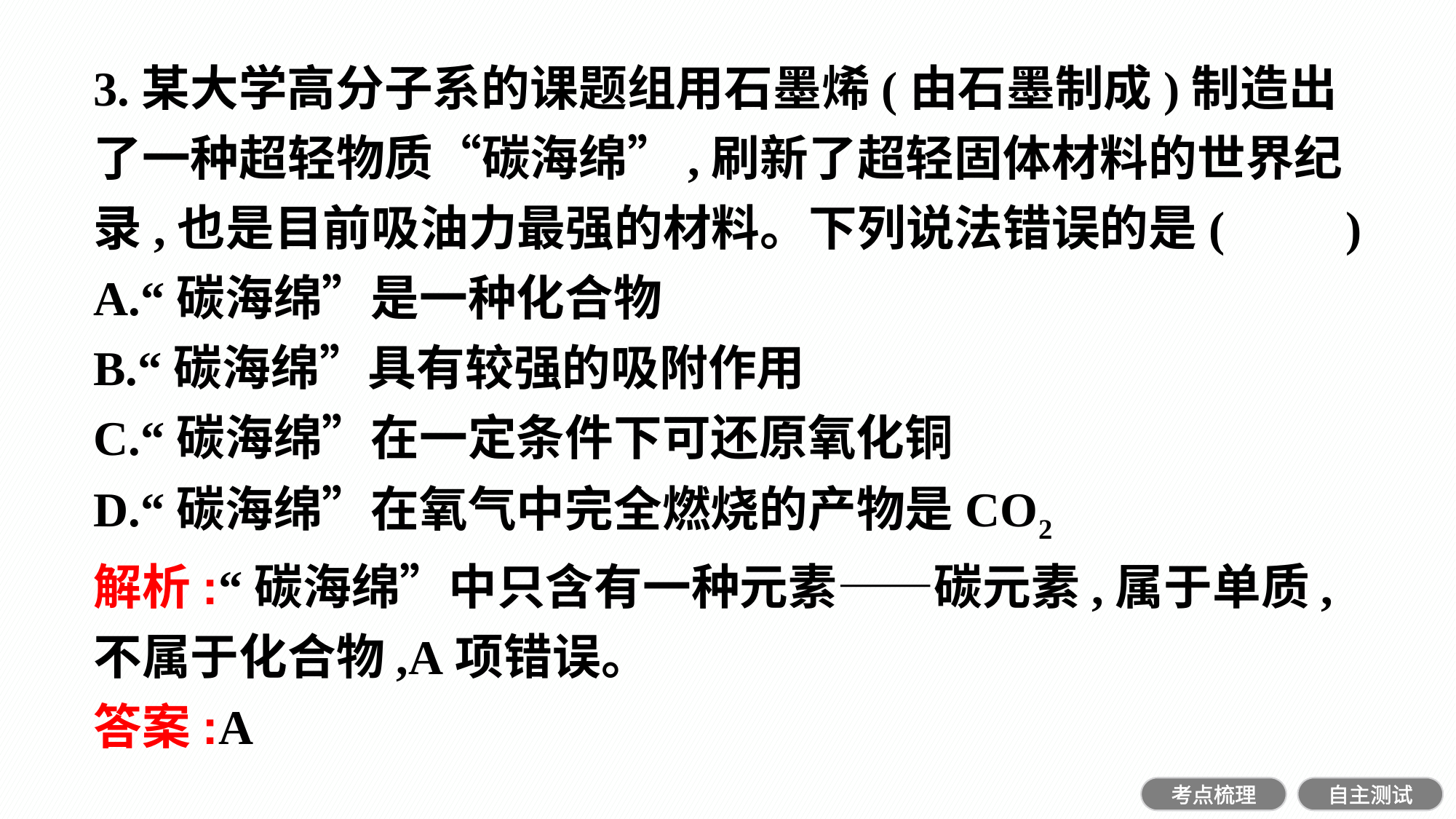

3.某大学高分子系的课题组用石墨烯(由石墨制成)制造出了一种超轻物质“碳海绵”,刷新了超轻固体材料的世界纪录,也是目前吸油力最强的材料。下列说法错误的是(　　)
A.“碳海绵”是一种化合物
B.“碳海绵”具有较强的吸附作用
C.“碳海绵”在一定条件下可还原氧化铜
D.“碳海绵”在氧气中完全燃烧的产物是CO2
解析:“碳海绵”中只含有一种元素——碳元素,属于单质,不属于化合物,A项错误。
答案:A